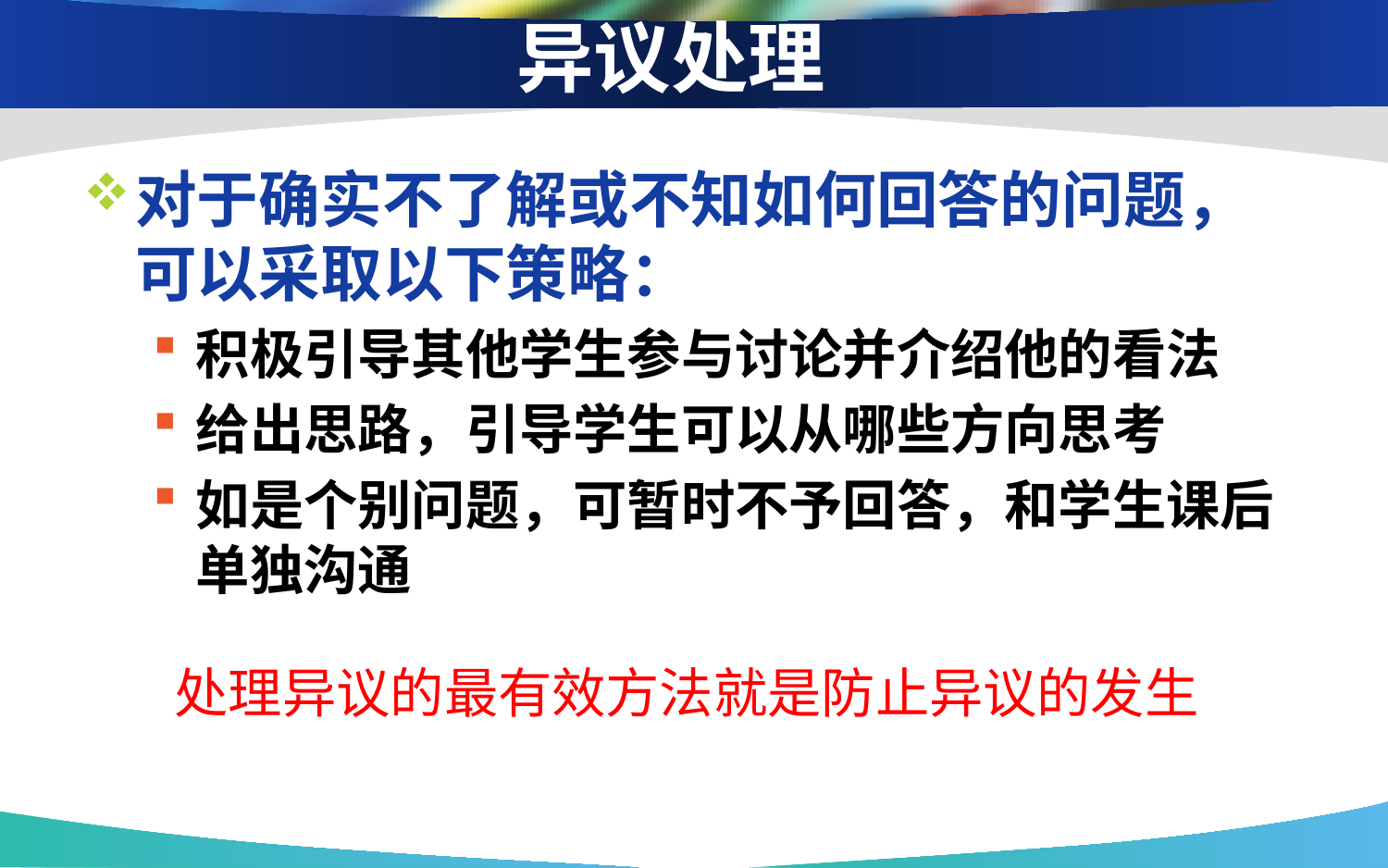

# 异议处理
对于确实不了解或不知如何回答的问题，可以采取以下策略：
积极引导其他学生参与讨论并介绍他的看法
给出思路，引导学生可以从哪些方向思考
如是个别问题，可暂时不予回答，和学生课后单独沟通
处理异议的最有效方法就是防止异议的发生